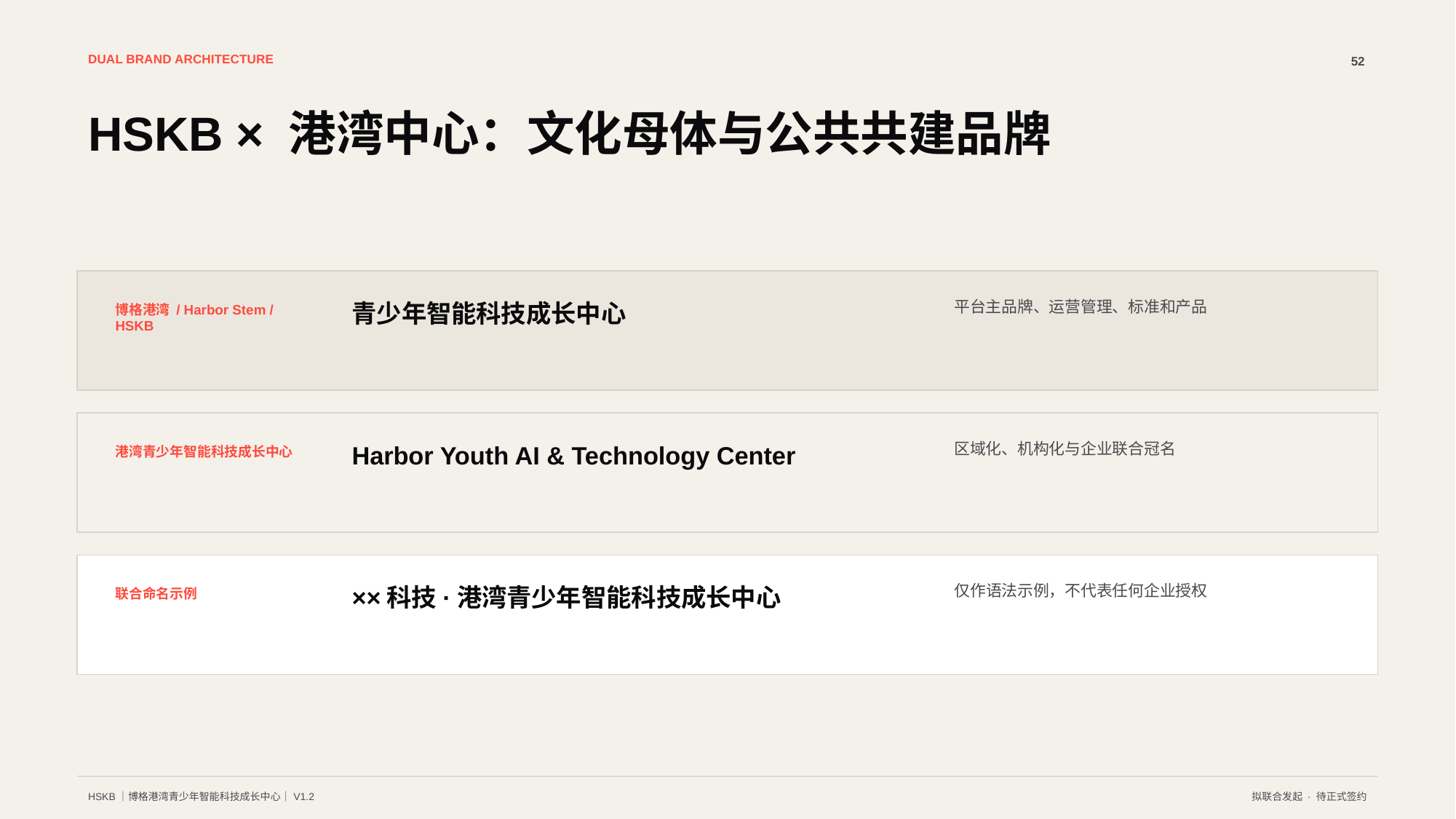

DUAL BRAND ARCHITECTURE
52
HSKB × 港湾中心：文化母体与公共共建品牌

平台主品牌、运营管理、标准和产品
青少年智能科技成长中心
博格港湾 / Harbor Stem / HSKB

区域化、机构化与企业联合冠名
Harbor Youth AI & Technology Center
港湾青少年智能科技成长中心

仅作语法示例，不代表任何企业授权
××科技·港湾青少年智能科技成长中心
联合命名示例

HSKB｜博格港湾青少年智能科技成长中心｜V1.2
拟联合发起 · 待正式签约